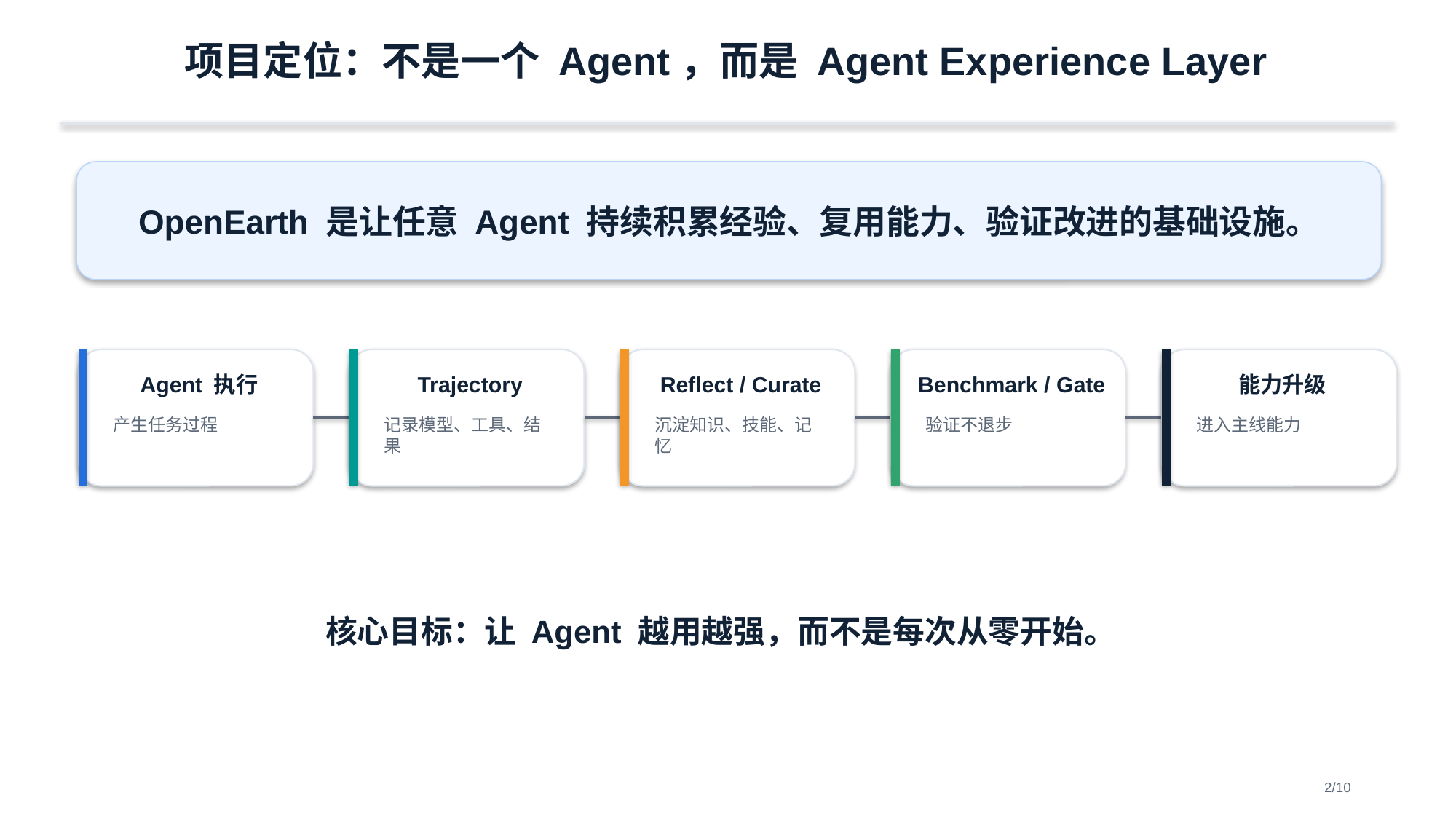

项目定位：不是一个 Agent，而是 Agent Experience Layer

OpenEarth 是让任意 Agent 持续积累经验、复用能力、验证改进的基础设施。

Agent 执行
Trajectory
Reflect / Curate
Benchmark / Gate
能力升级
产生任务过程
记录模型、工具、结果
沉淀知识、技能、记忆
验证不退步
进入主线能力
核心目标：让 Agent 越用越强，而不是每次从零开始。
2/10